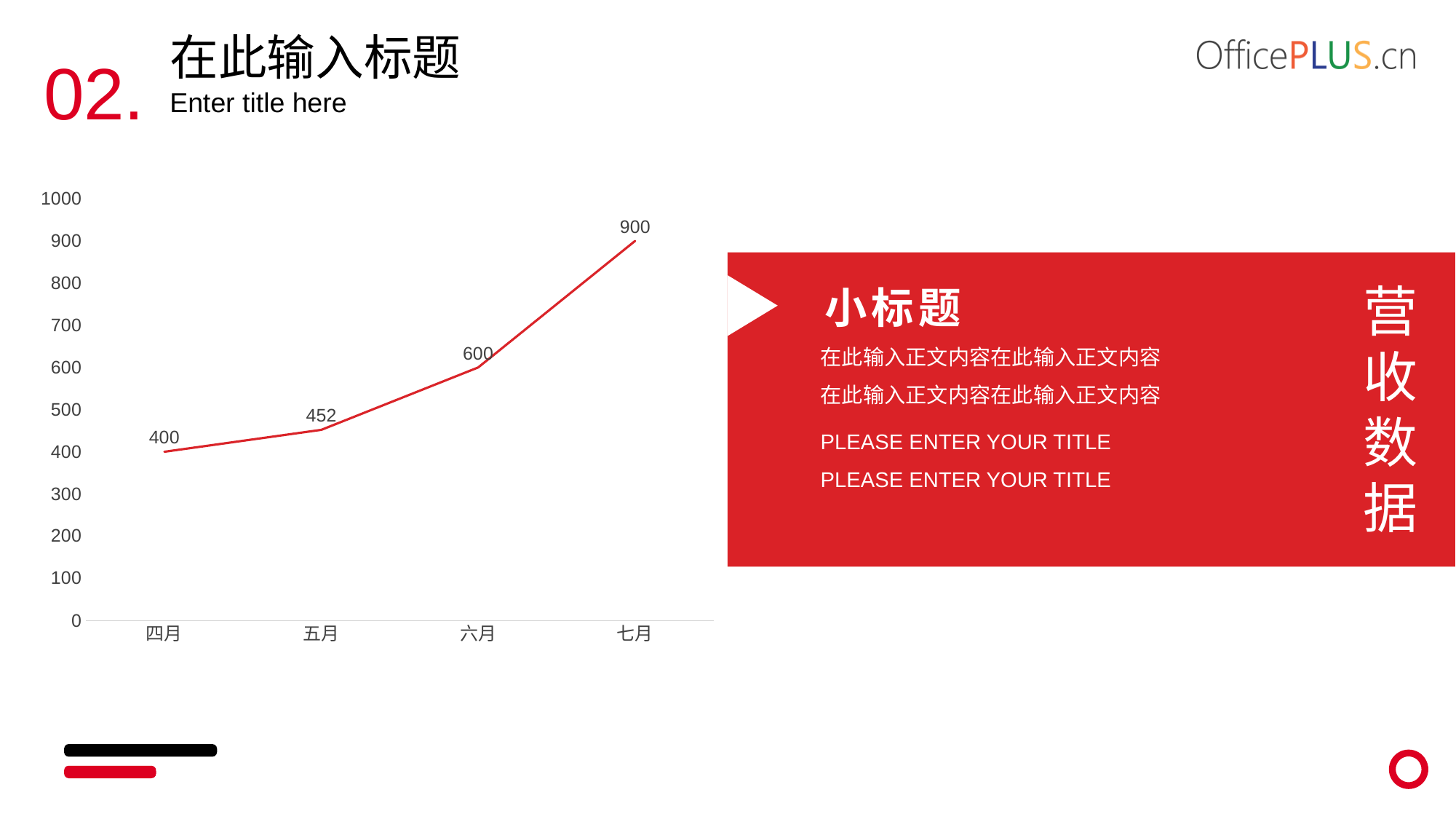

在此输入标题
Enter title here
02.

### Chart

| Category | 系列 1 |
|---|---|
| 四月 | 400.0 |
| 五月 | 452.0 |
| 六月 | 600.0 |
| 七月 | 900.0 |
营收数据
小标题

在此输入正文内容在此输入正文内容
在此输入正文内容在此输入正文内容
Please enter your title
Please enter your title